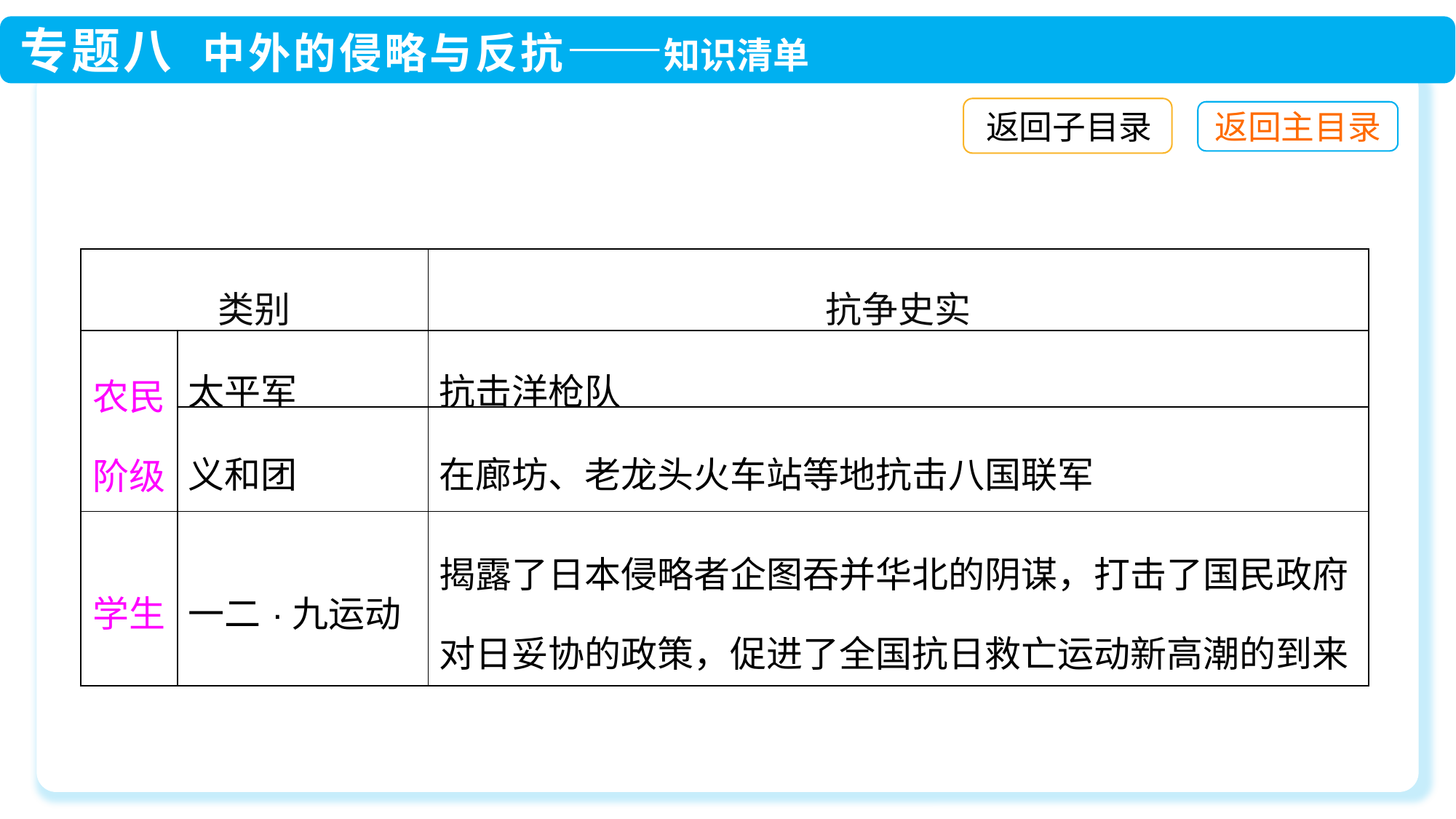

返回子目录
| 类别 |  | 抗争史实 |
| --- | --- | --- |
| 农民阶级 | 太平军 | 抗击洋枪队 |
|  | 义和团 | 在廊坊、老龙头火车站等地抗击八国联军 |
| 学生 | 一二·九运动 | 揭露了日本侵略者企图吞并华北的阴谋，打击了国民政府对日妥协的政策，促进了全国抗日救亡运动新高潮的到来 |